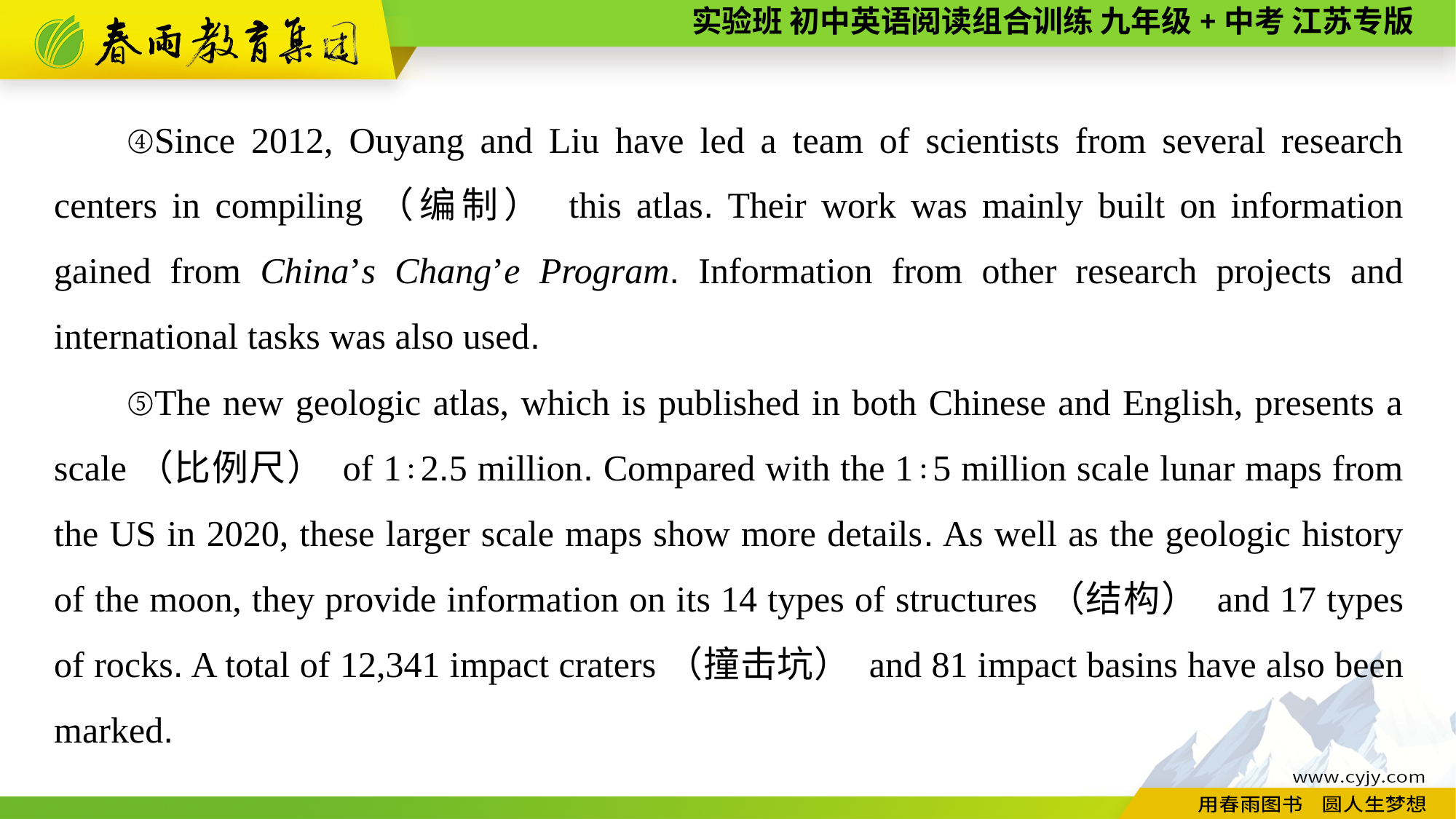

④Since 2012, Ouyang and Liu have led a team of scientists from several research centers in compiling（编制） this atlas. Their work was mainly built on information gained from China’s Chang’e Program. Information from other research projects and international tasks was also used.
⑤The new geologic atlas, which is published in both Chinese and English, presents a scale（比例尺） of 1∶2.5 million. Compared with the 1∶5 million scale lunar maps from the US in 2020, these larger scale maps show more details. As well as the geologic history of the moon, they provide information on its 14 types of structures（结构） and 17 types of rocks. A total of 12,341 impact craters（撞击坑） and 81 impact basins have also been marked.